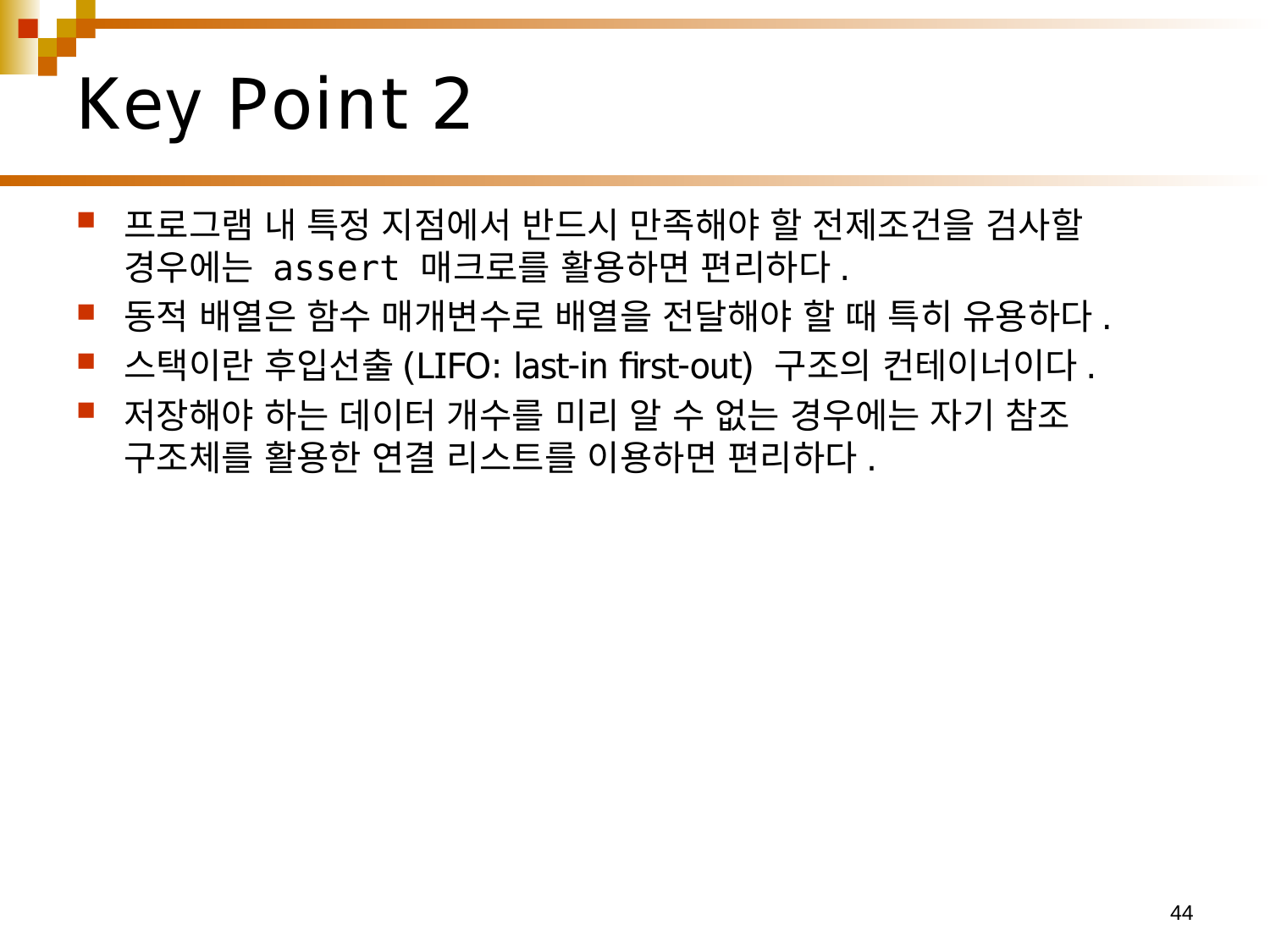

# Key Point 2
프로그램 내 특정 지점에서 반드시 만족해야 할 전제조건을 검사할 경우에는 assert 매크로를 활용하면 편리하다.
동적 배열은 함수 매개변수로 배열을 전달해야 할 때 특히 유용하다.
스택이란 후입선출(LIFO: last-in first-out) 구조의 컨테이너이다.
저장해야 하는 데이터 개수를 미리 알 수 없는 경우에는 자기 참조 구조체를 활용한 연결 리스트를 이용하면 편리하다.
44